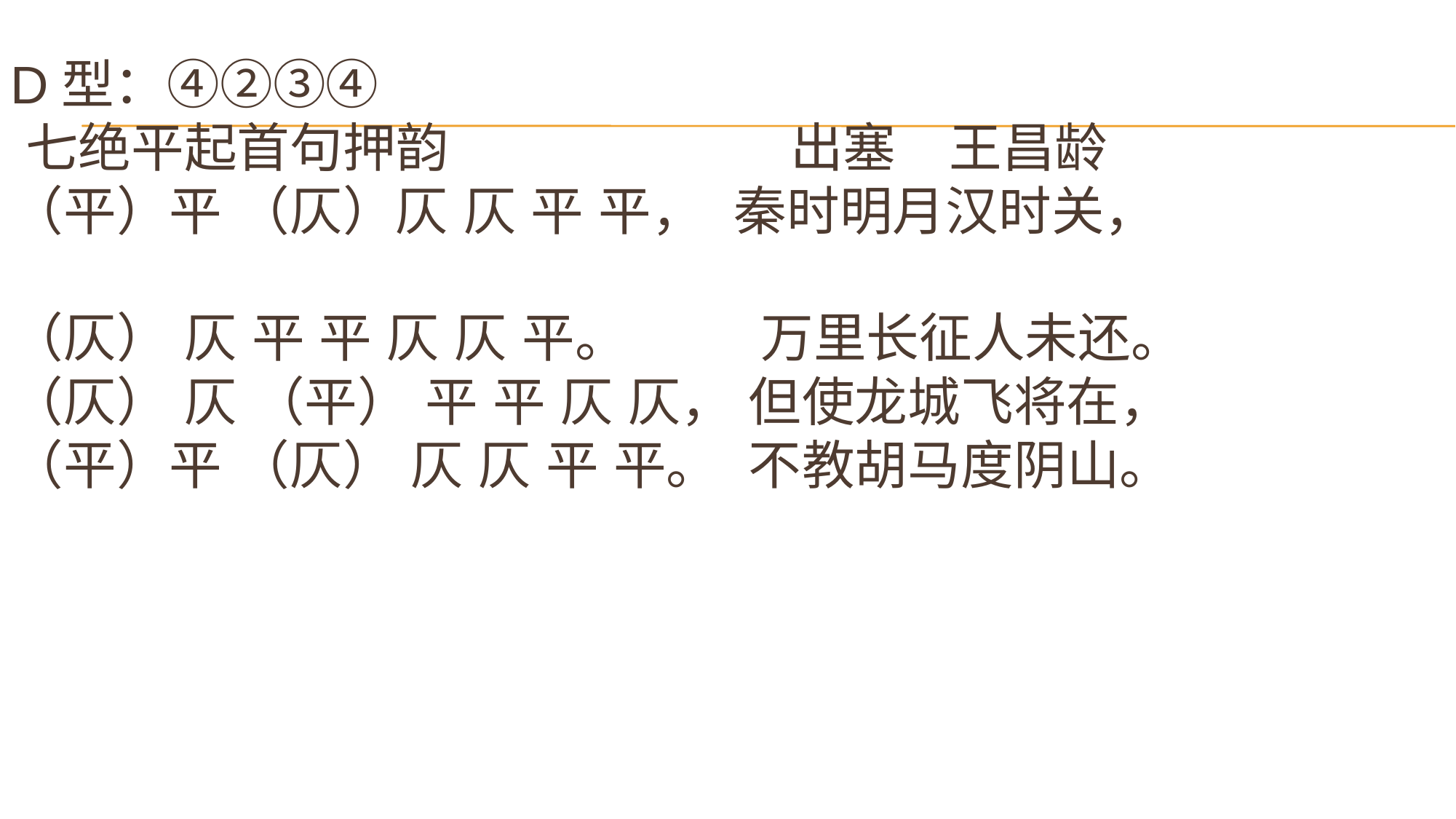

# D型：④②③④  七绝平起首句押韵 　　               出塞　王昌龄  　　　　 （平）平 （仄）仄 仄 平 平，  秦时明月汉时关，　 　　　　 （仄） 仄 平 平 仄 仄 平。         万里长征人未还。 　　　　 （仄） 仄 （平） 平 平 仄 仄， 但使龙城飞将在， 　　　　 （平）平 （仄） 仄 仄 平 平。  不教胡马度阴山。